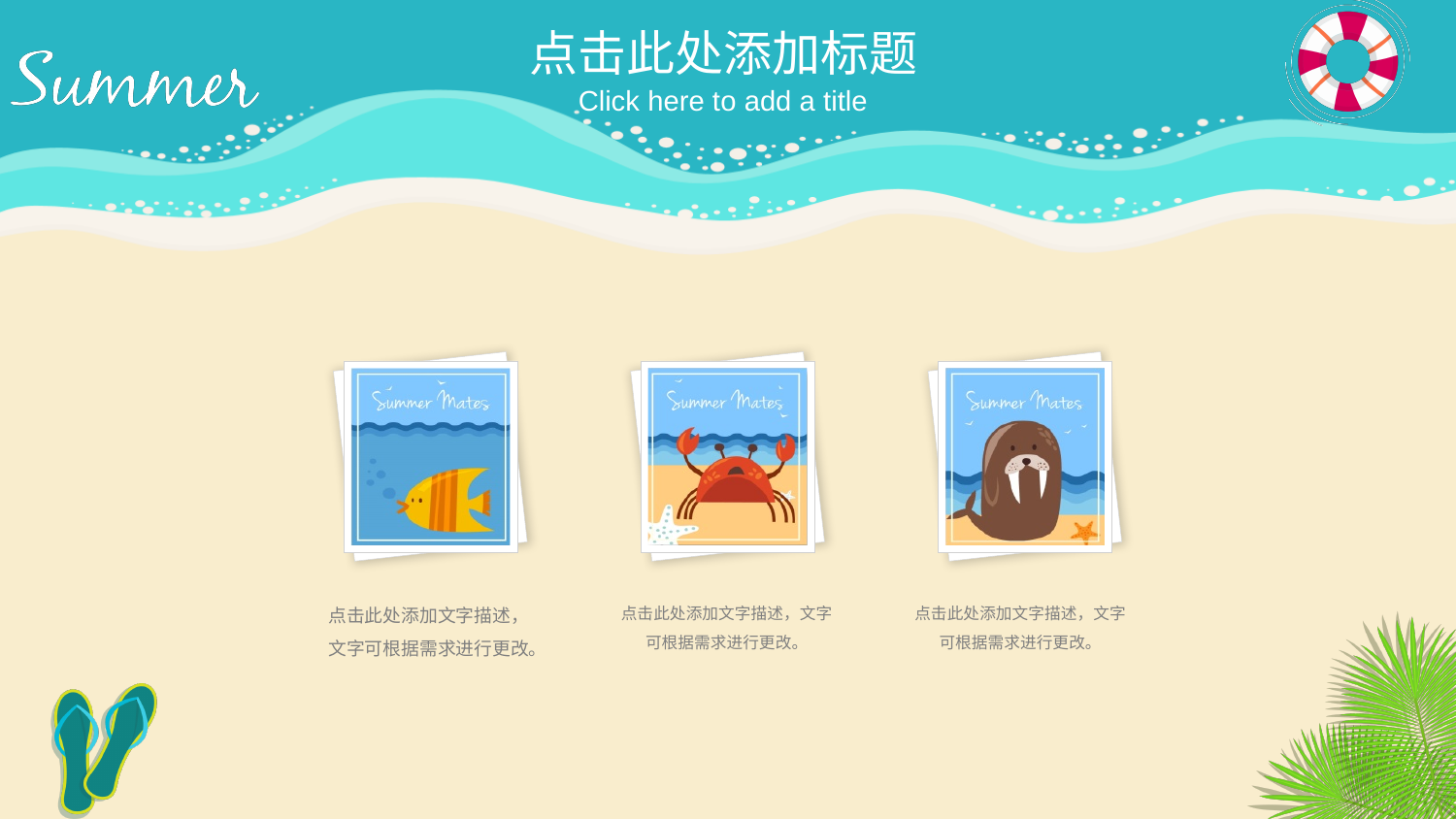

点击此处添加标题
Click here to add a title

点击此处添加文字描述，文字可根据需求进行更改。
点击此处添加文字描述，文字可根据需求进行更改。
点击此处添加文字描述，文字可根据需求进行更改。